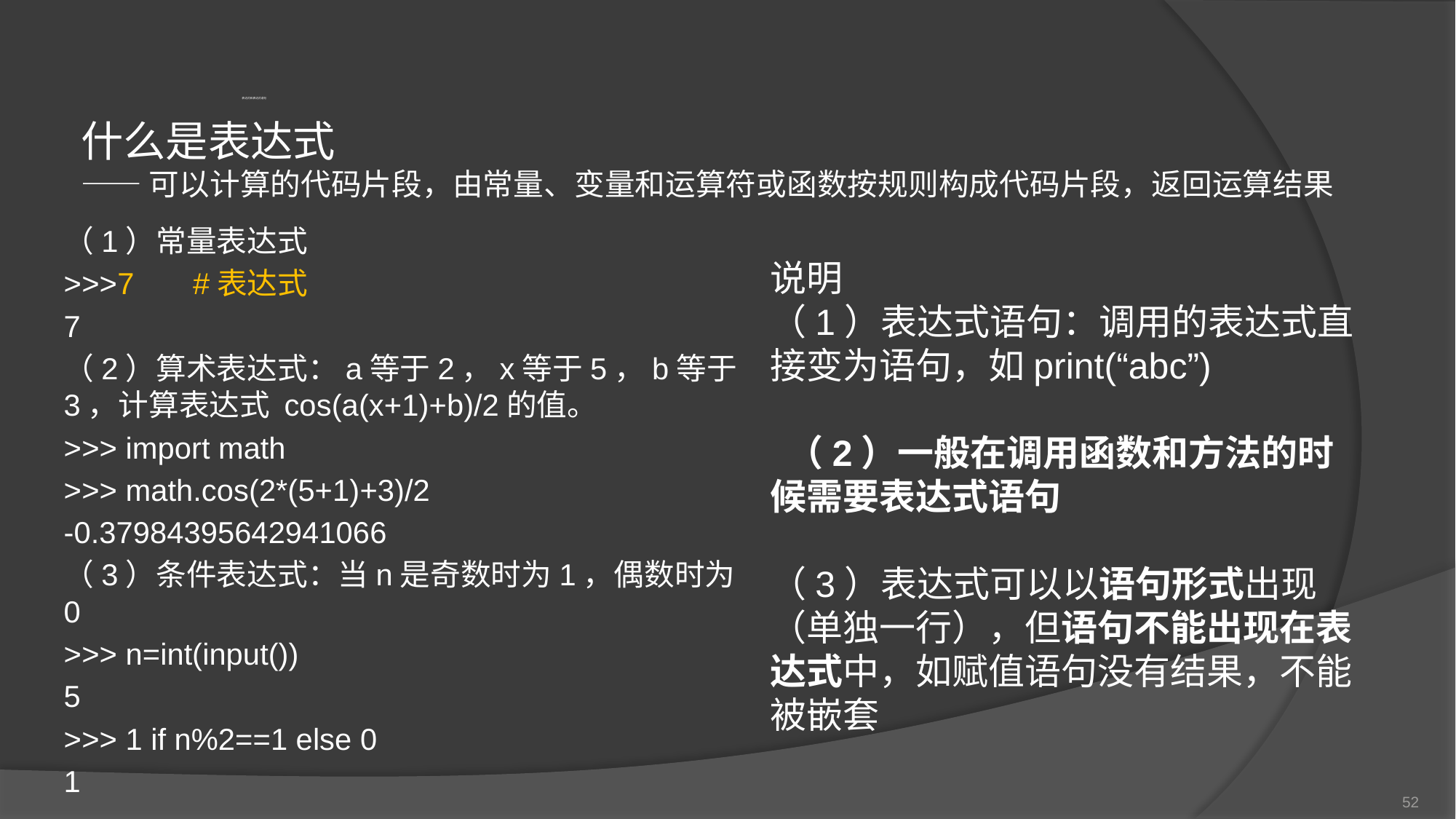

# 表达式和表达式语句
什么是表达式
——可以计算的代码片段，由常量、变量和运算符或函数按规则构成代码片段，返回运算结果
（1）常量表达式
>>>7       #表达式
7
（2）算术表达式：a等于2，x等于5，b等于3，计算表达式 cos(a(x+1)+b)/2的值。
>>> import math
>>> math.cos(2*(5+1)+3)/2
-0.37984395642941066
（3）条件表达式：当n是奇数时为1，偶数时为0
>>> n=int(input())
5
>>> 1 if n%2==1 else 0
1
说明
（1）表达式语句：调用的表达式直接变为语句，如print(“abc”)

 （2）一般在调用函数和方法的时候需要表达式语句

（3）表达式可以以语句形式出现（单独一行），但语句不能出现在表达式中，如赋值语句没有结果，不能被嵌套
52